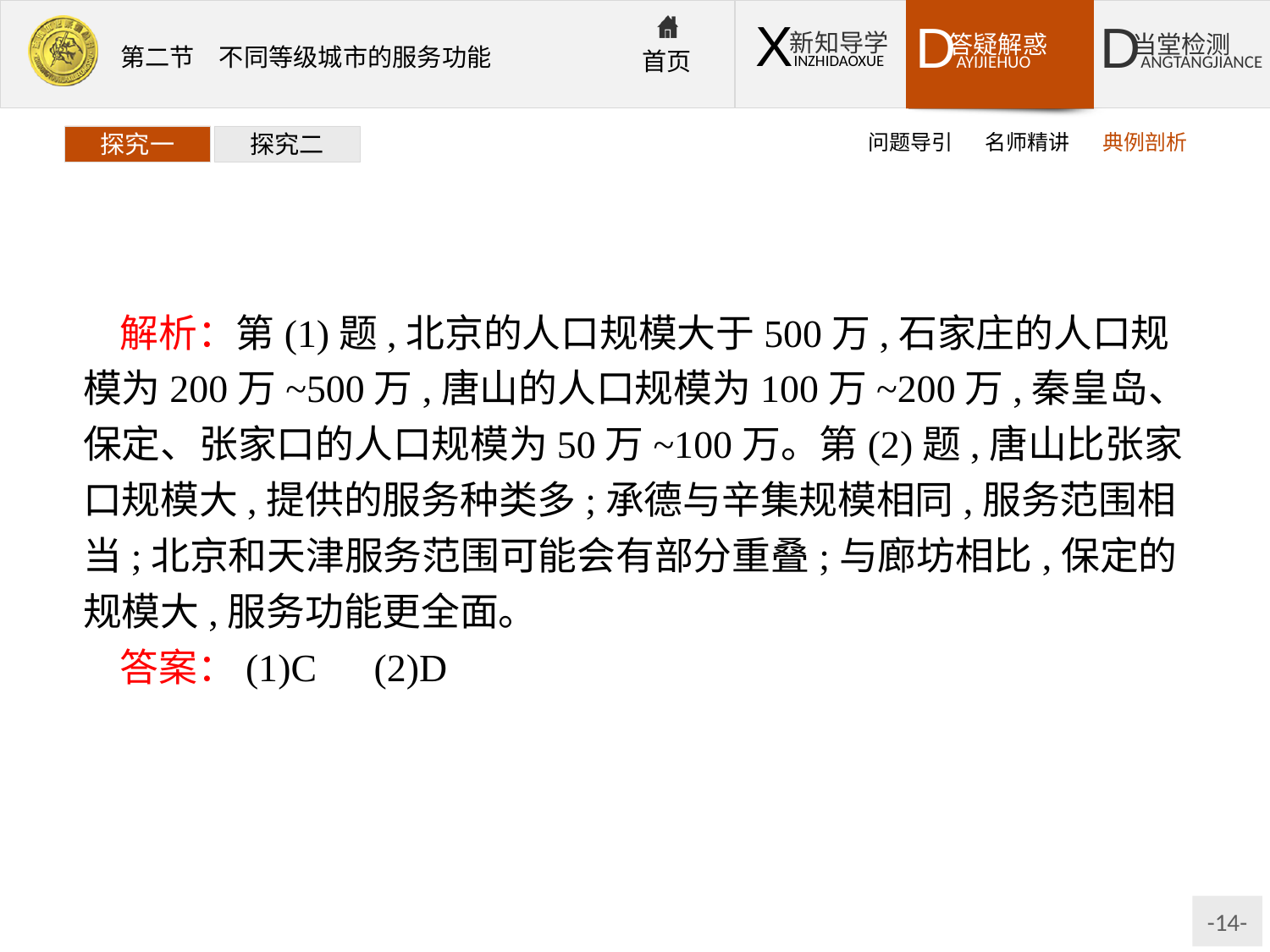

问题导引
名师精讲
典例剖析
探究一
探究二
解析：第(1)题,北京的人口规模大于500万,石家庄的人口规模为200万~500万,唐山的人口规模为100万~200万,秦皇岛、保定、张家口的人口规模为50万~100万。第(2)题,唐山比张家口规模大,提供的服务种类多;承德与辛集规模相同,服务范围相当;北京和天津服务范围可能会有部分重叠;与廊坊相比,保定的规模大,服务功能更全面。
答案：(1)C　(2)D